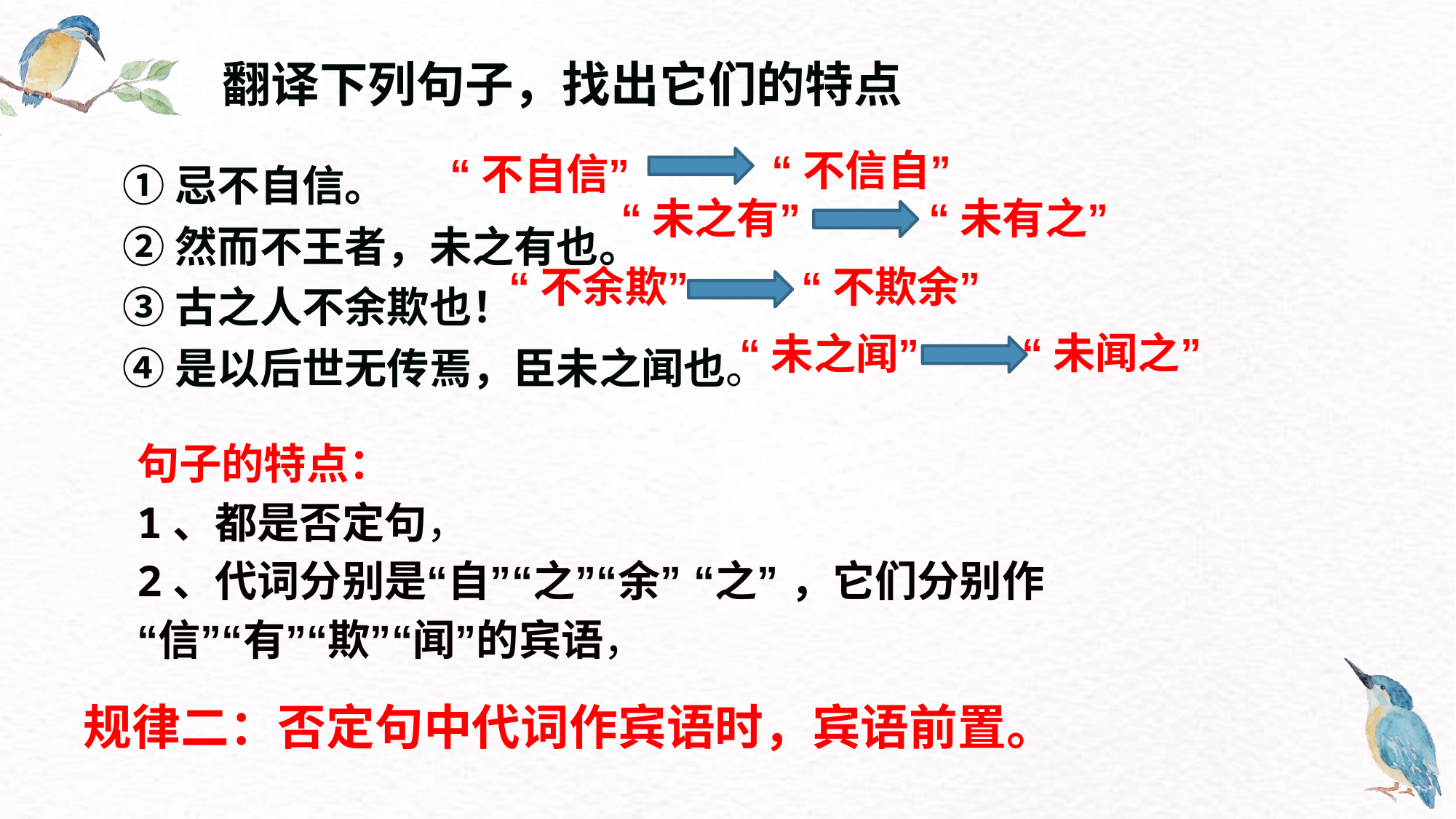

翻译下列句子，找出它们的特点
“不信自”
“不自信”
①忌不自信。
②然而不王者，未之有也。
③古之人不余欺也！
④是以后世无传焉，臣未之闻也。

“未之有”
“未有之”

“不余欺”
“不欺余”

“未闻之”
“未之闻”

句子的特点：
1、都是否定句，
2、代词分别是“自”“之”“余” “之” ，它们分别作“信”“有”“欺”“闻”的宾语，
规律二：否定句中代词作宾语时，宾语前置。